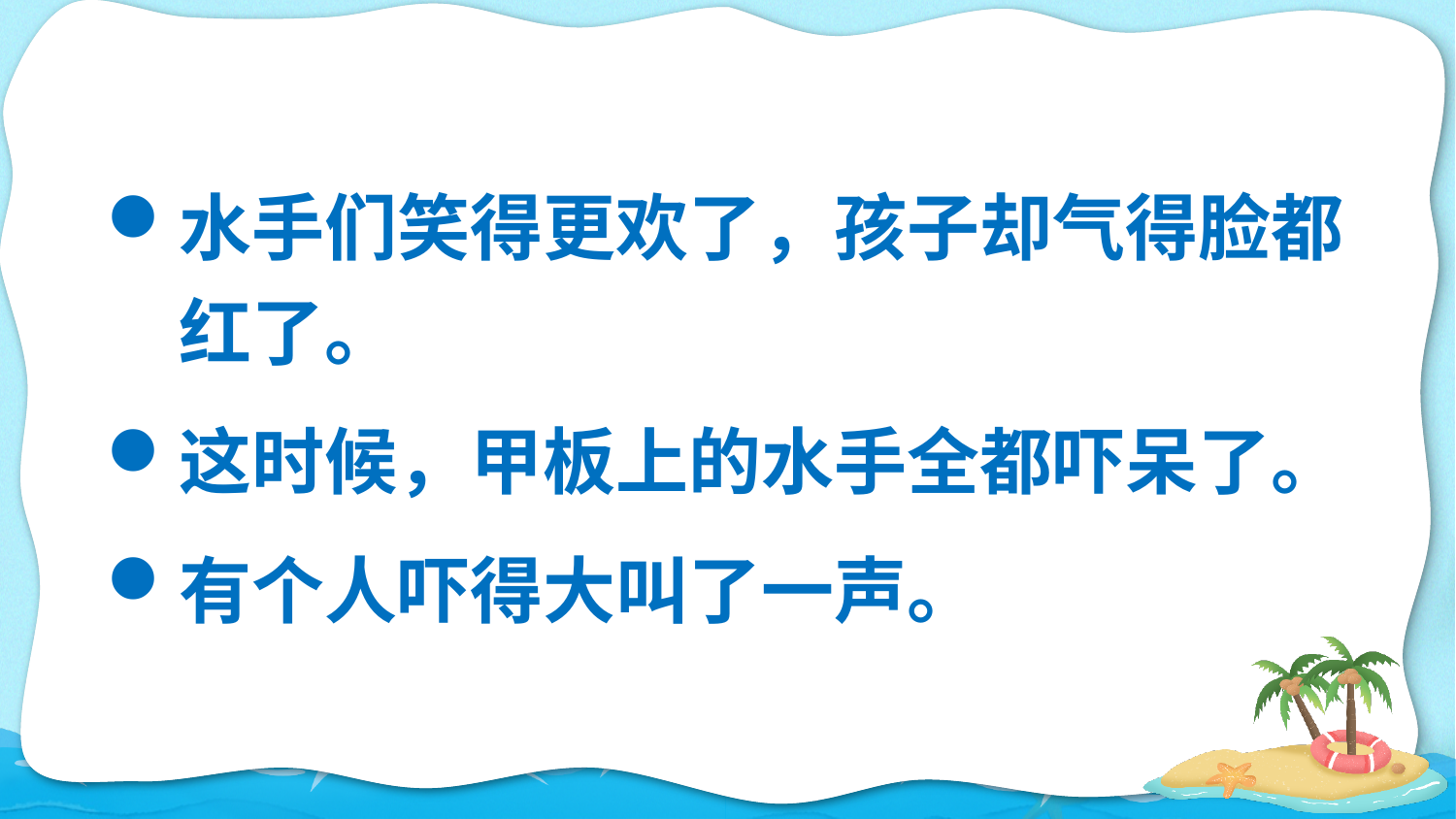

水手们笑得更欢了，孩子却气得脸都红了。
这时候，甲板上的水手全都吓呆了。
有个人吓得大叫了一声。